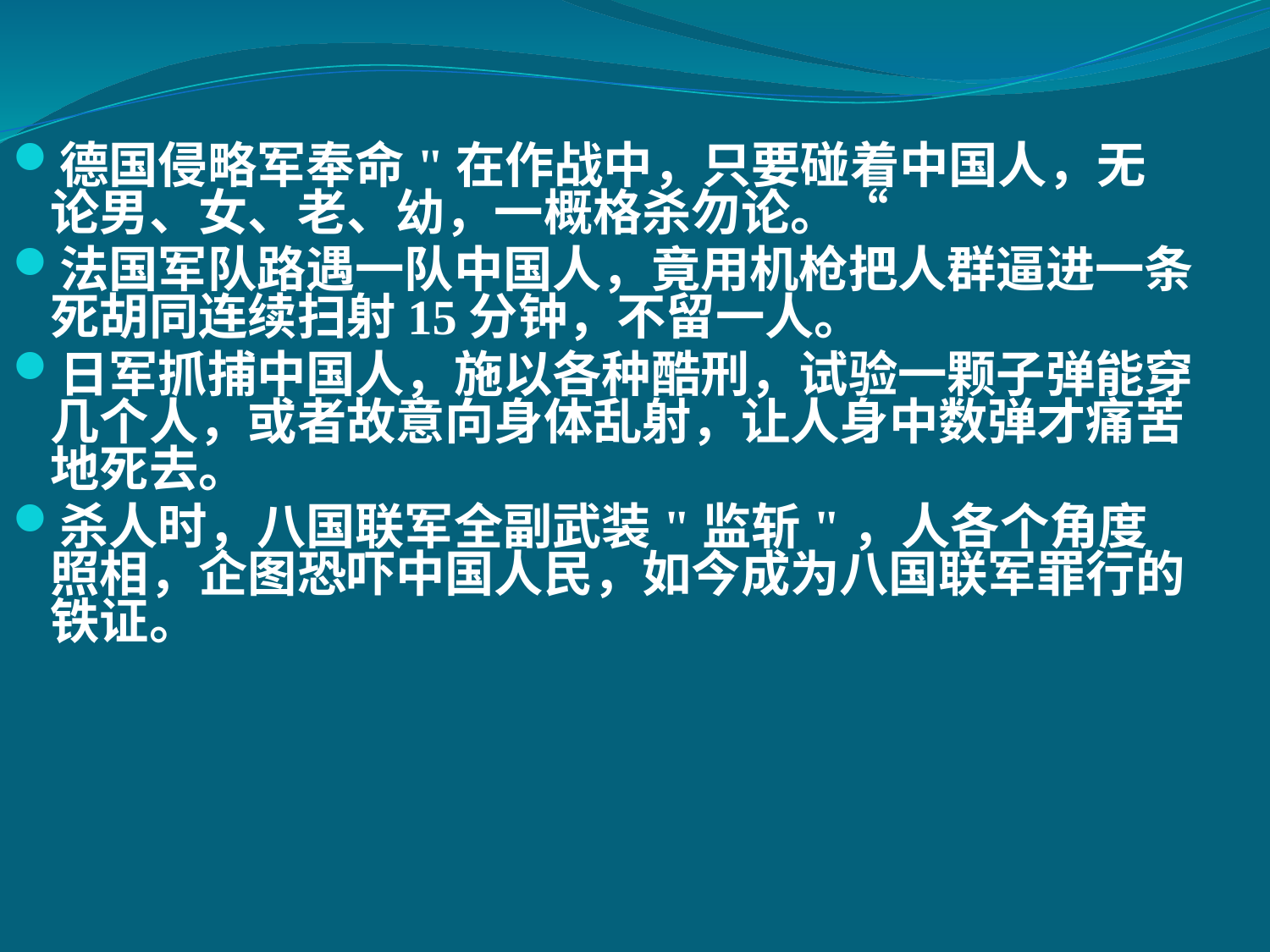

德国侵略军奉命"在作战中，只要碰着中国人，无论男、女、老、幼，一概格杀勿论。“
法国军队路遇一队中国人，竟用机枪把人群逼进一条死胡同连续扫射15分钟，不留一人。
日军抓捕中国人，施以各种酷刑，试验一颗子弹能穿几个人，或者故意向身体乱射，让人身中数弹才痛苦地死去。
杀人时，八国联军全副武装"监斩"，人各个角度照相，企图恐吓中国人民，如今成为八国联军罪行的铁证。